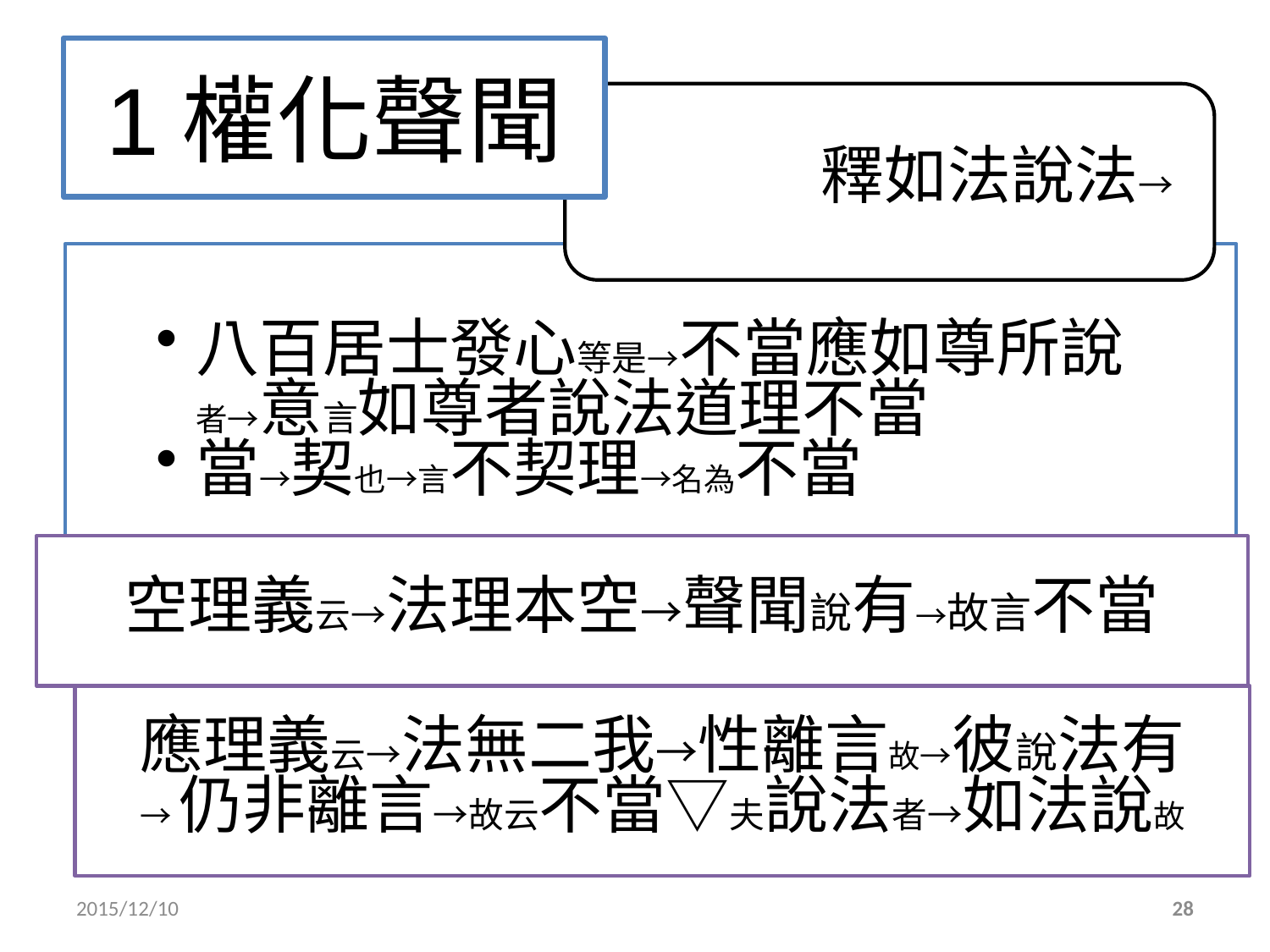

# 1權化聲聞

八百居士發心等是→不當應如尊所說者→意言如尊者說法道理不當
當→契也→言不契理→名為不當
釋如法說法→
空理義云→法理本空→聲聞說有→故言不當
應理義云→法無二我→性離言故→彼說法有
→仍非離言→故云不當▽夫說法者→如法說故
2015/12/10
28